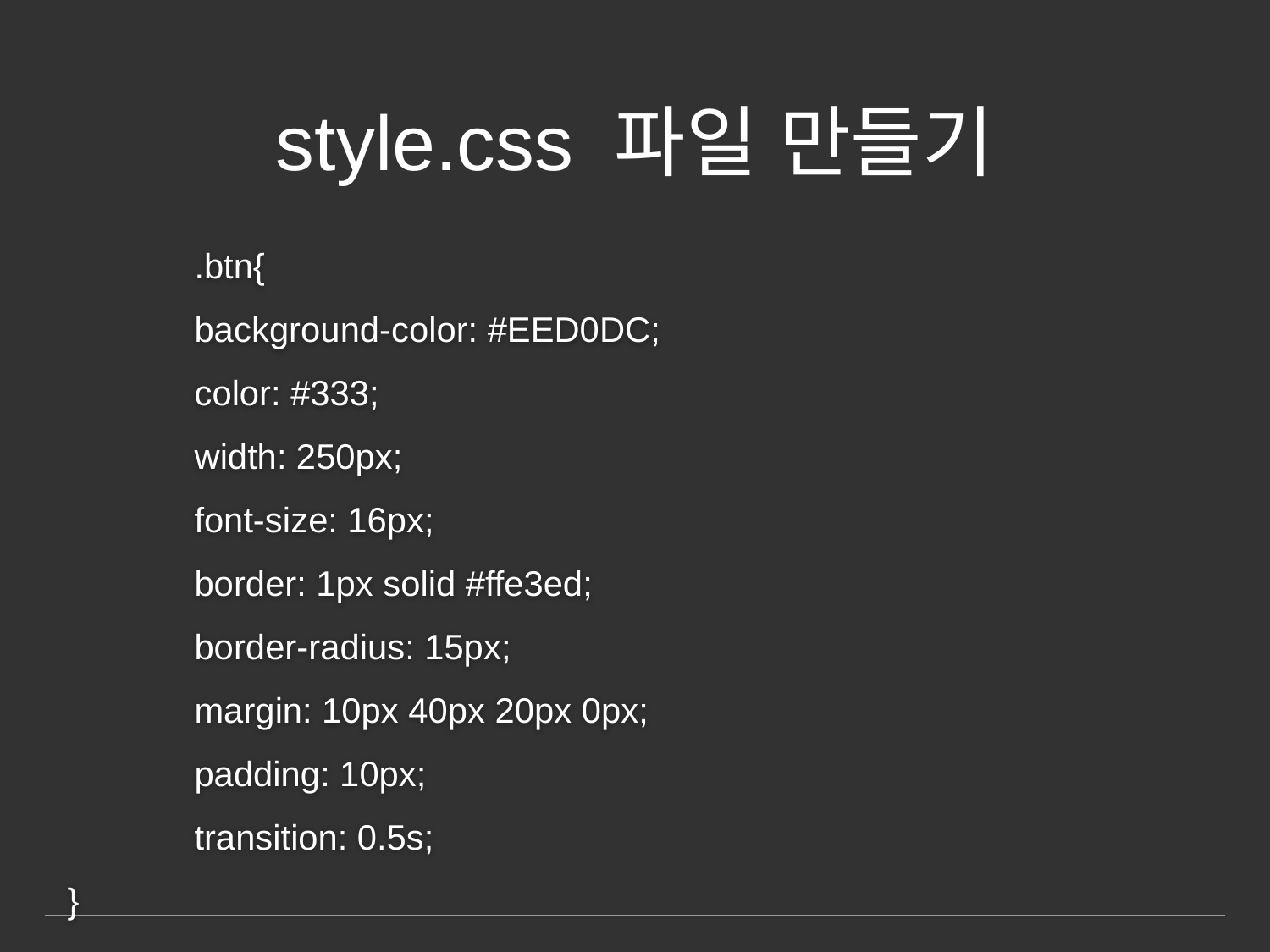

# style.css 파일 만들기
 	.btn{
	background-color: #EED0DC;
	color: #333;
	width: 250px;
	font-size: 16px;
	border: 1px solid #ffe3ed;
	border-radius: 15px;
	margin: 10px 40px 20px 0px;
	padding: 10px;
	transition: 0.5s;
}